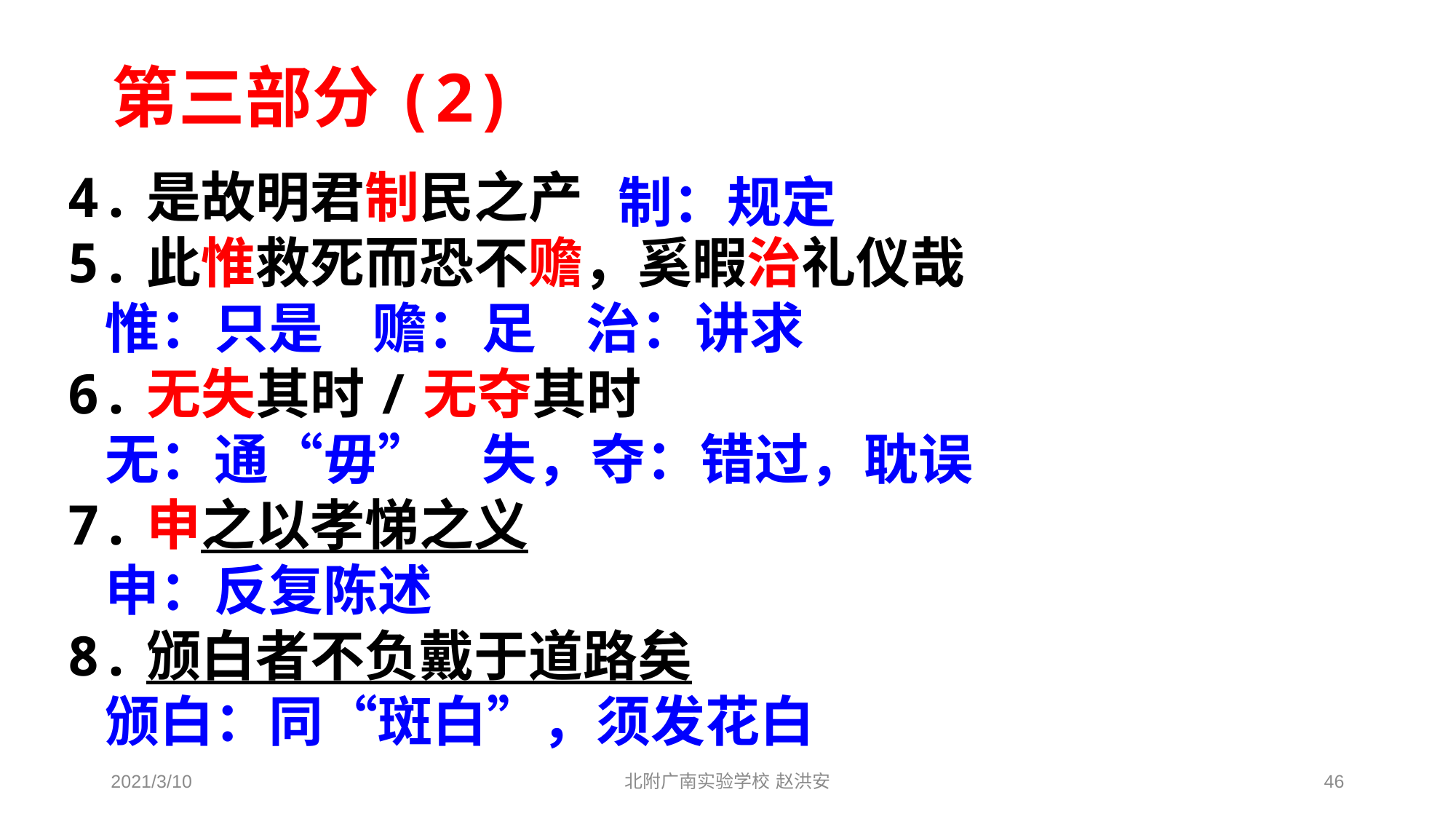

第三部分(2)
4.是故明君制民之产
5.此惟救死而恐不赡，奚暇治礼仪哉
  惟：只是    赡：足    治：讲求
6.无失其时/无夺其时
  无：通“毋”    失，夺：错过，耽误
7.申之以孝悌之义
  申：反复陈述
8.颁白者不负戴于道路矣
  颁白：同“斑白”，须发花白
制：规定
2021/3/10
北附广南实验学校 赵洪安
46